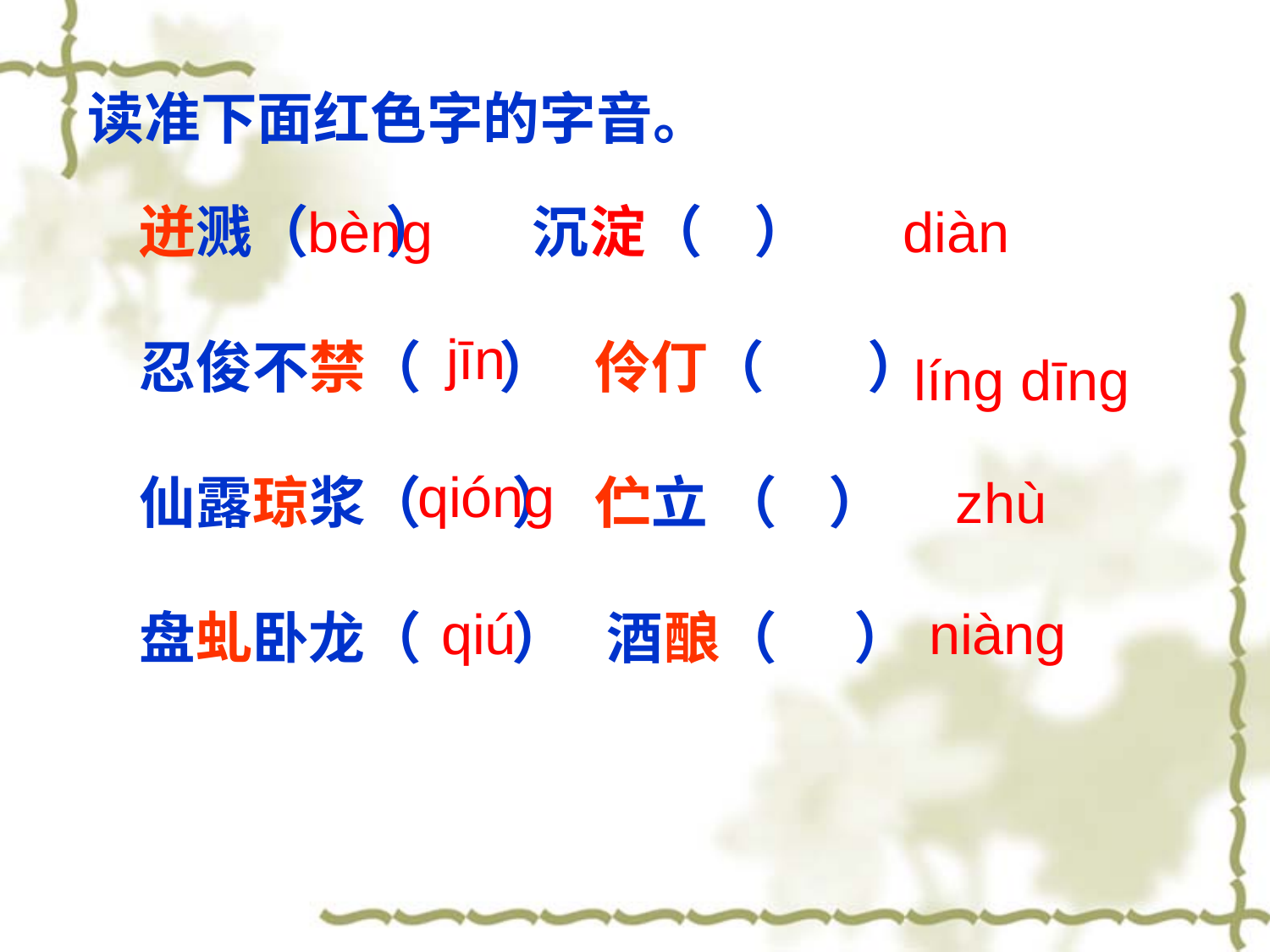

读准下面红色字的字音。

迸溅（      ）       沉淀（    ）

忍俊不禁（      ）   伶仃（        ）

仙露琼浆（       ）  伫立 （    ）

盘虬卧龙（       ）   酒酿（      ）

bèng
 diàn
jīn
líng dīng
qióng
zhù
qiú
niàng